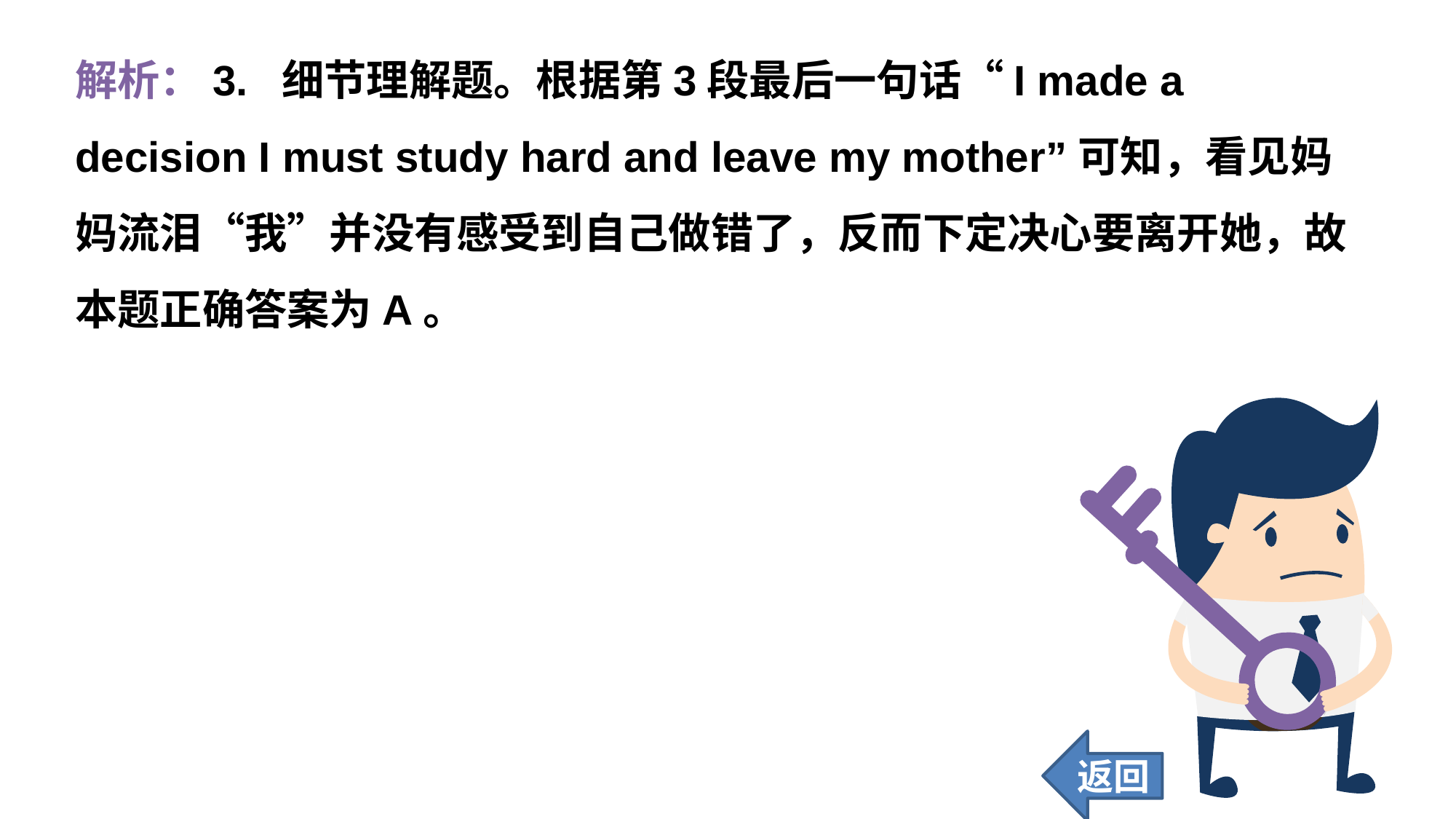

解析：3.  细节理解题。根据第3段最后一句话“I made a decision I must study hard and leave my mother”可知，看见妈妈流泪“我”并没有感受到自己做错了，反而下定决心要离开她，故本题正确答案为A。

返回
69